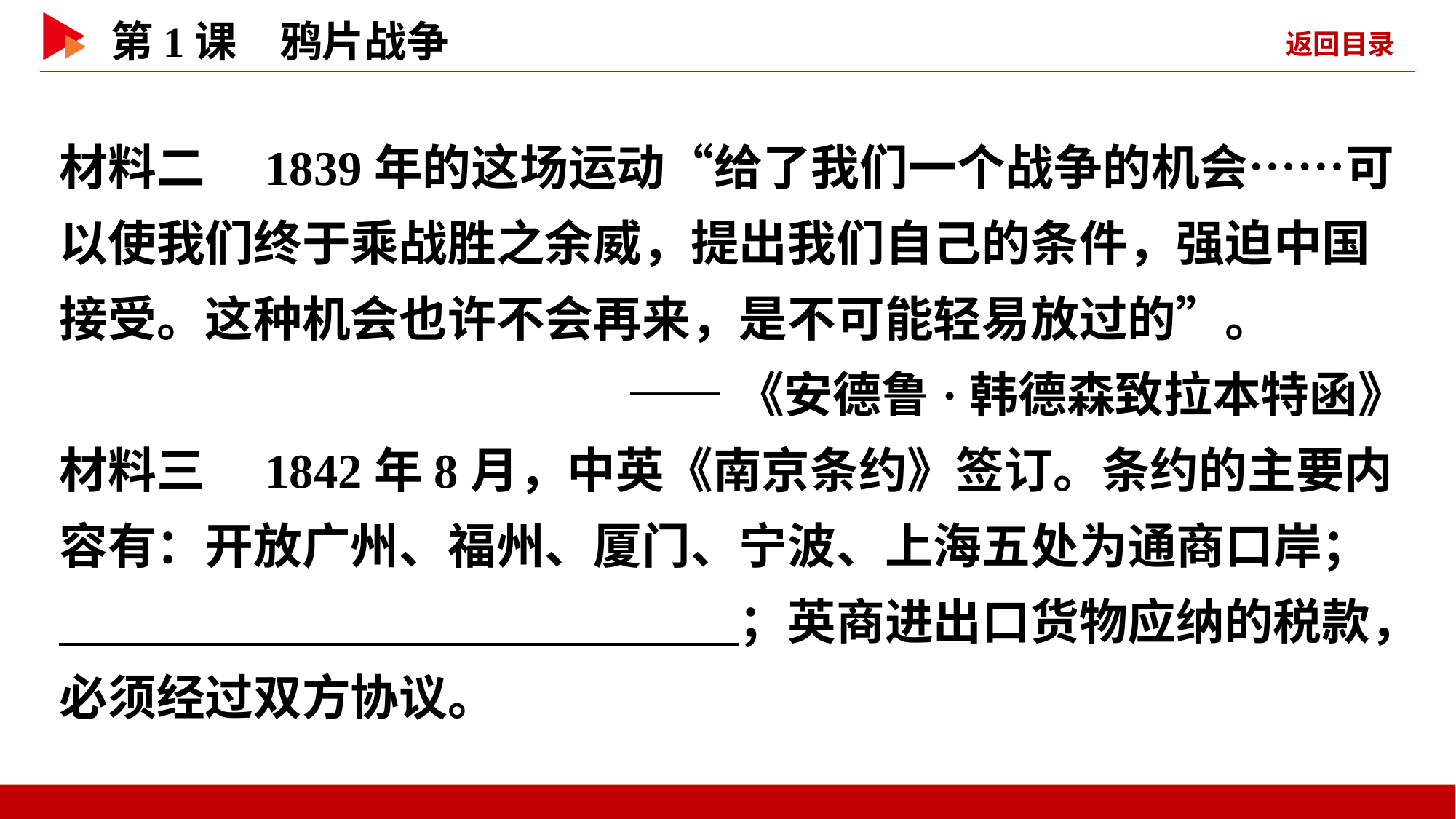

材料二　1839年的这场运动“给了我们一个战争的机会……可以使我们终于乘战胜之余威，提出我们自己的条件，强迫中国接受。这种机会也许不会再来，是不可能轻易放过的”。
——《安德鲁·韩德森致拉本特函》
材料三　1842年8月，中英《南京条约》签订。条约的主要内容有：开放广州、福州、厦门、宁波、上海五处为通商口岸；　　　　　　　　　　　　　　；英商进出口货物应纳的税款，必须经过双方协议。